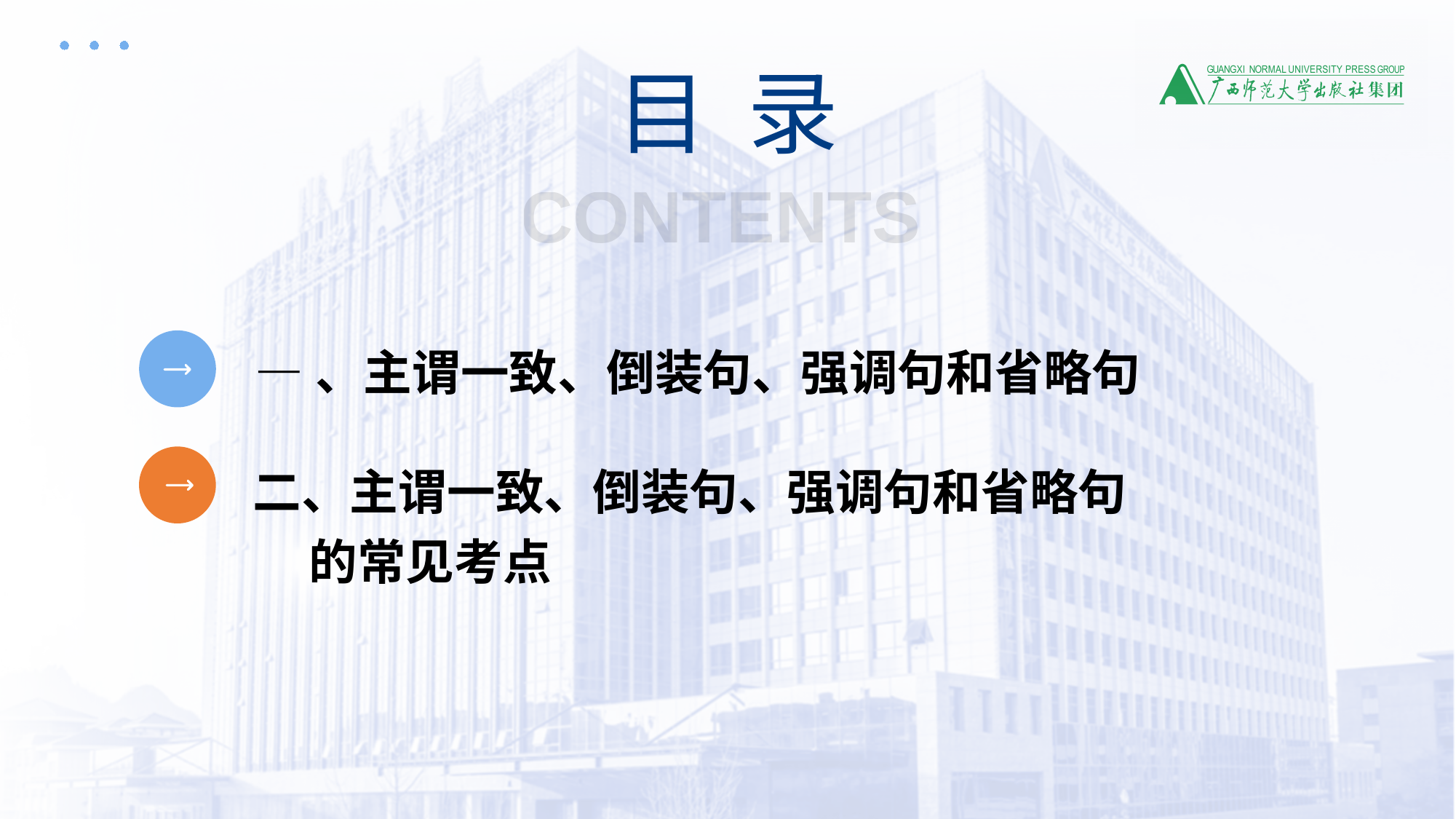

目  录
CONTENTS

—、主谓一致、倒装句、强调句和省略句

二、主谓一致、倒装句、强调句和省略句
    的常见考点